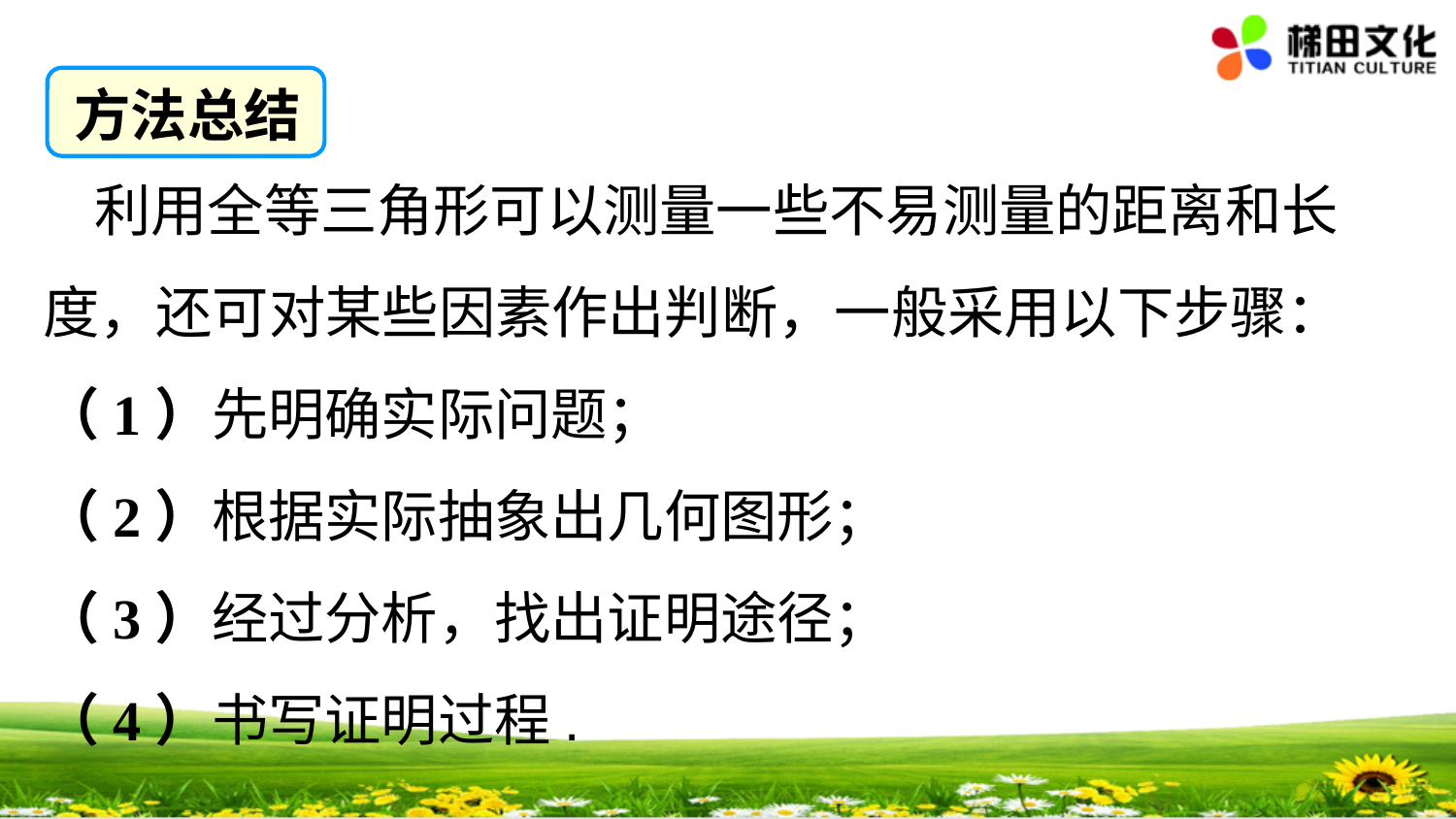

方法总结

   利用全等三角形可以测量一些不易测量的距离和长度，还可对某些因素作出判断，一般采用以下步骤：
（1）先明确实际问题；
（2）根据实际抽象出几何图形；
（3）经过分析，找出证明途径；
（4）书写证明过程.